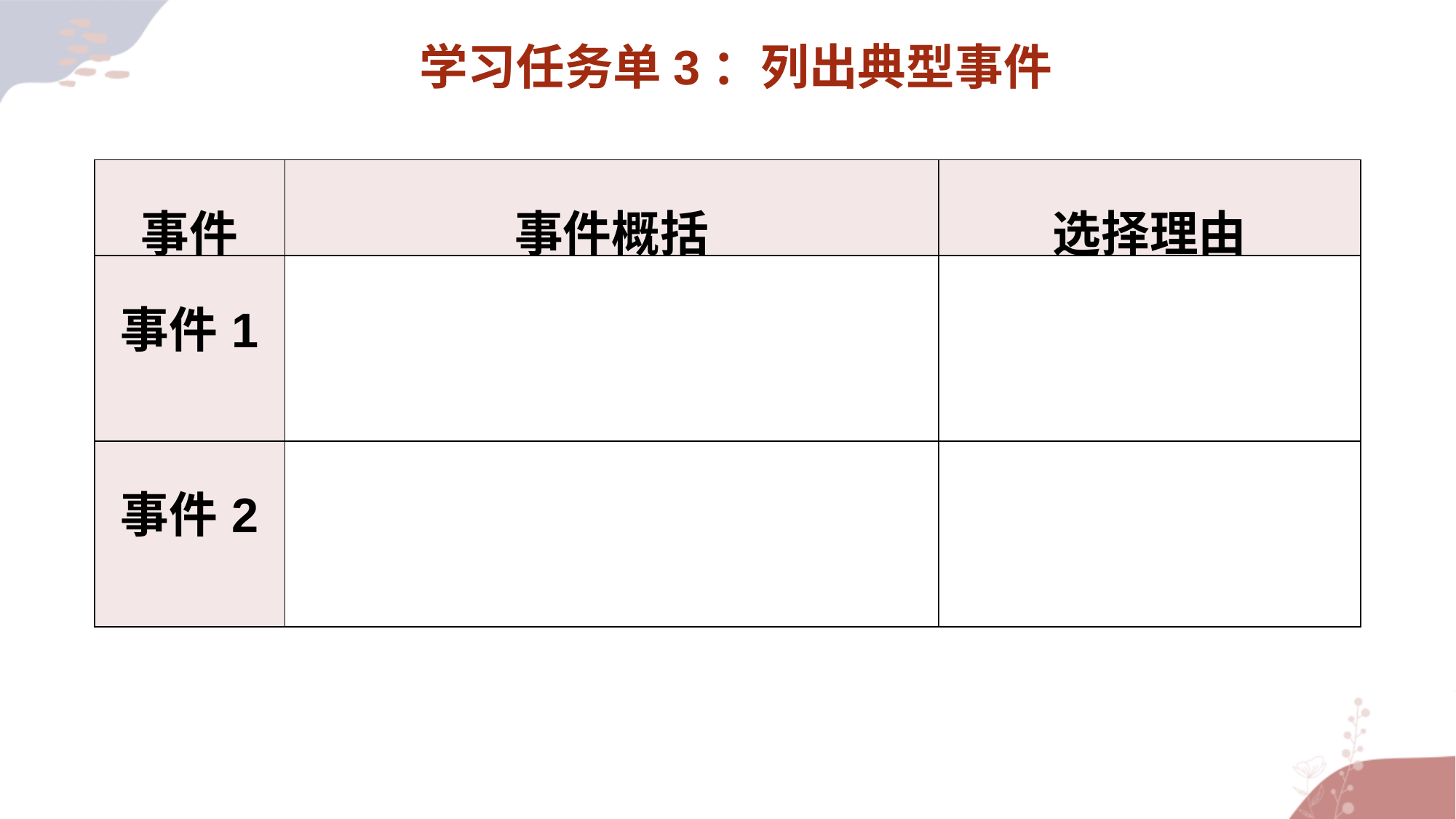

学习任务单3：列出典型事件
| 事件 | 事件概括 | 选择理由 |
| --- | --- | --- |
| 事件1 |  |  |
| 事件2 |  |  |